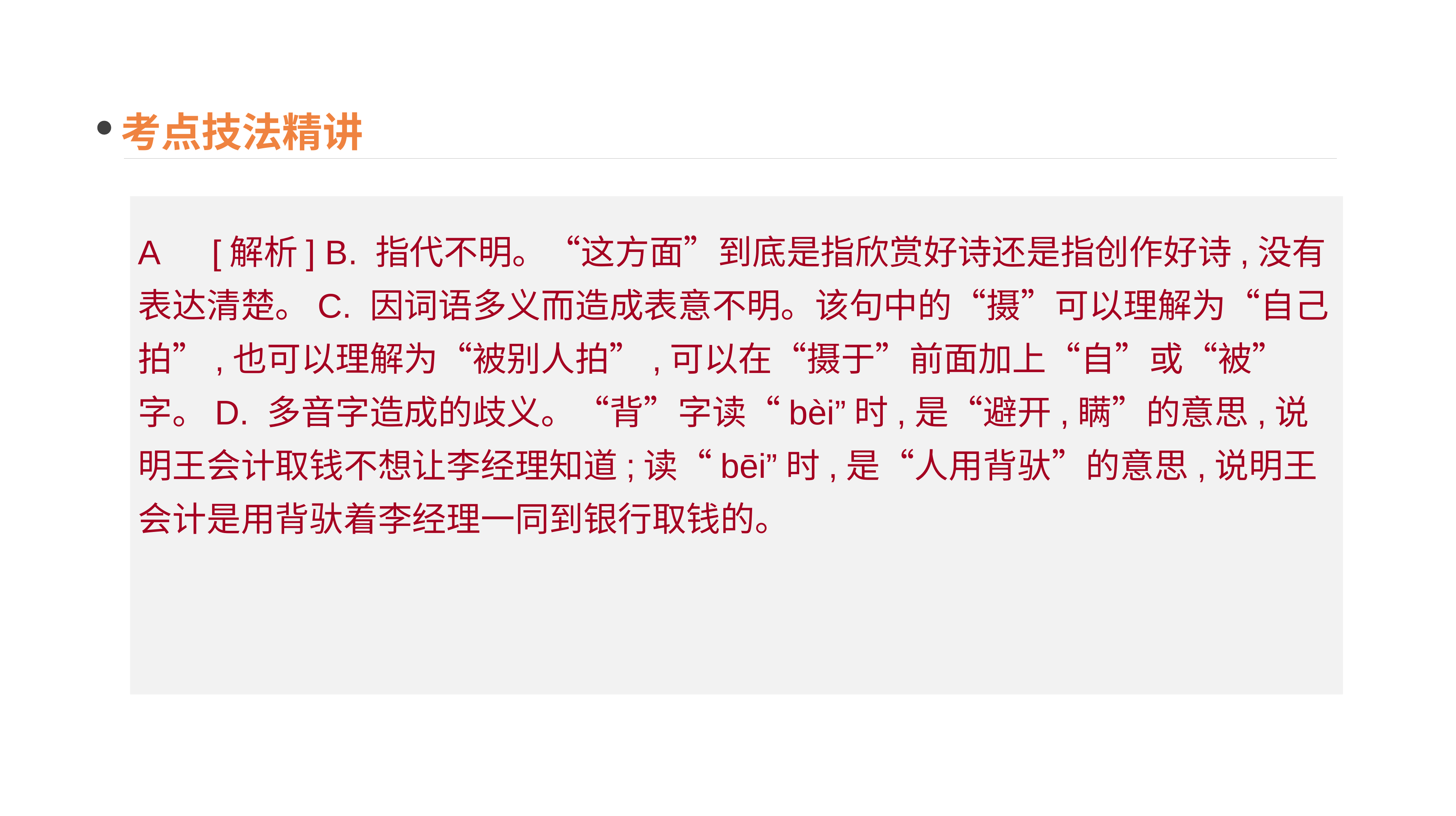

考点技法精讲

A　[解析] B. 指代不明。“这方面”到底是指欣赏好诗还是指创作好诗,没有表达清楚。C. 因词语多义而造成表意不明。该句中的“摄”可以理解为“自己拍”,也可以理解为“被别人拍”,可以在“摄于”前面加上“自”或“被”字。D. 多音字造成的歧义。“背”字读“bèi”时,是“避开,瞒”的意思,说明王会计取钱不想让李经理知道;读“bēi”时,是“人用背驮”的意思,说明王会计是用背驮着李经理一同到银行取钱的。